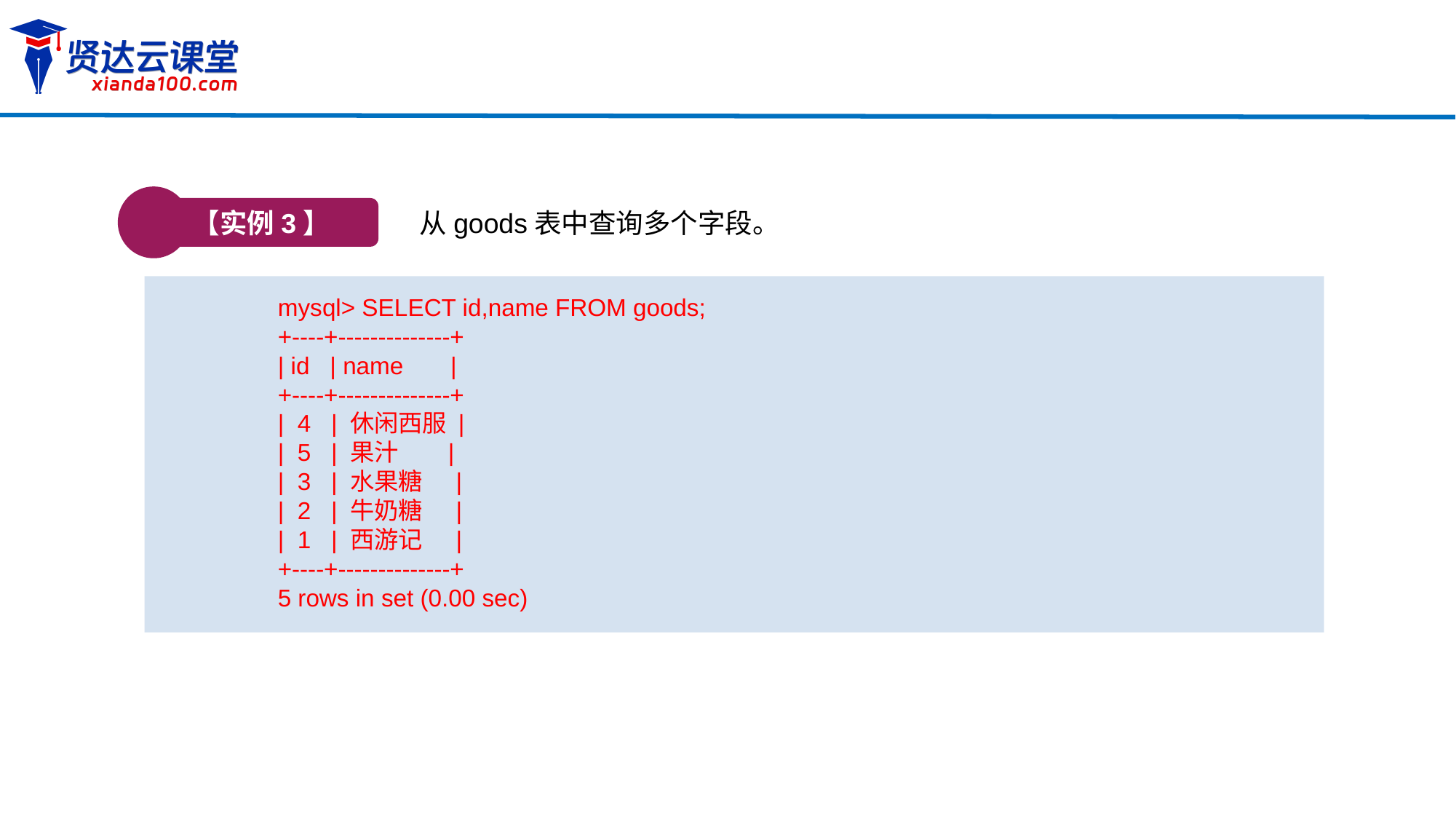

【实例3】
从goods表中查询多个字段。

mysql> SELECT id,name FROM goods;
+----+--------------+
| id   | name       |
+----+--------------+
|  4   | 休闲西服 |
|  5   | 果汁        |
|  3   | 水果糖     |
|  2   | 牛奶糖     |
|  1   | 西游记     |
+----+--------------+
5 rows in set (0.00 sec)